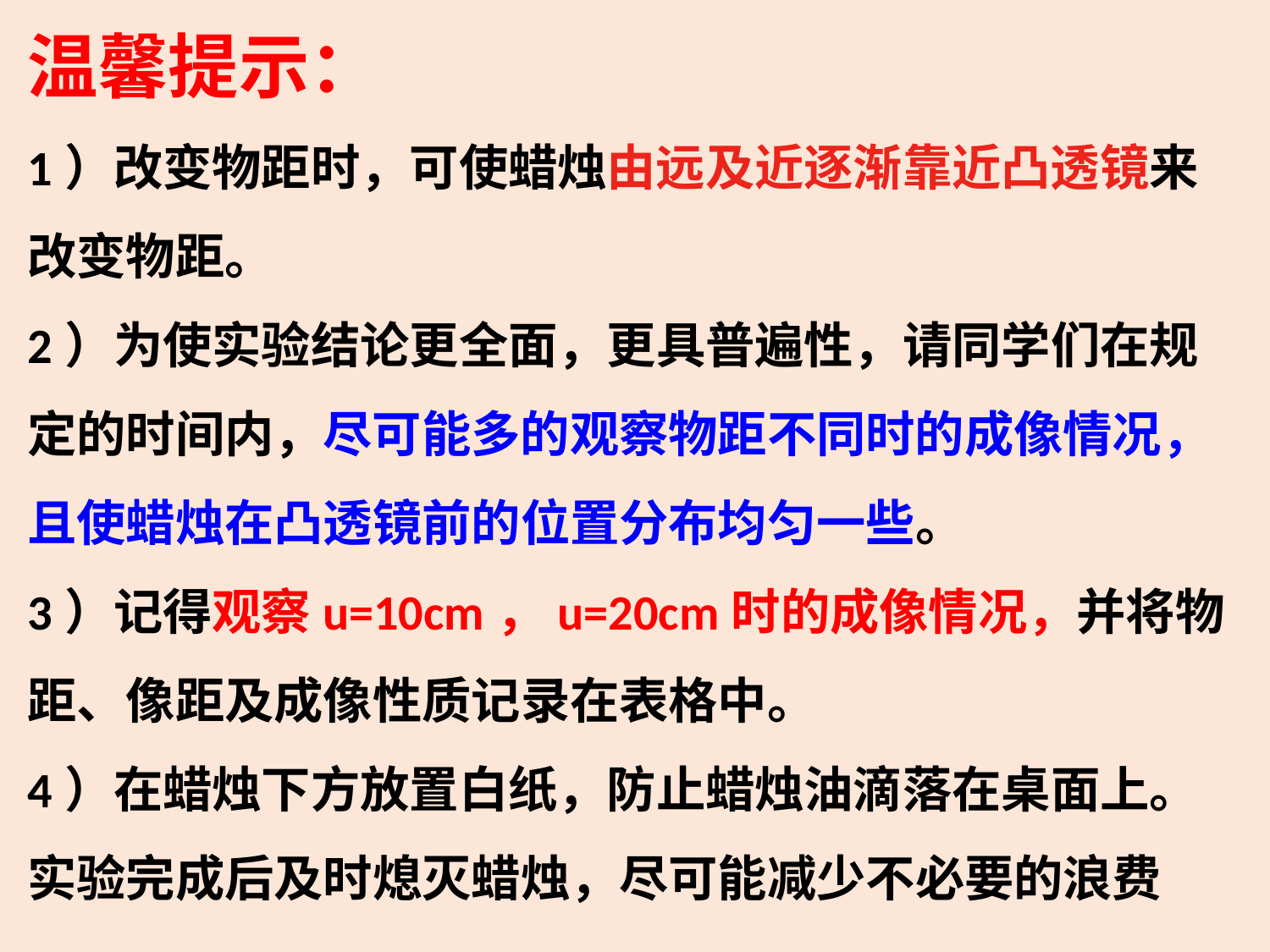

温馨提示：
1）改变物距时，可使蜡烛由远及近逐渐靠近凸透镜来改变物距。
2）为使实验结论更全面，更具普遍性，请同学们在规定的时间内，尽可能多的观察物距不同时的成像情况，且使蜡烛在凸透镜前的位置分布均匀一些。
3）记得观察u=10cm，u=20cm时的成像情况，并将物距、像距及成像性质记录在表格中。
4）在蜡烛下方放置白纸，防止蜡烛油滴落在桌面上。实验完成后及时熄灭蜡烛，尽可能减少不必要的浪费